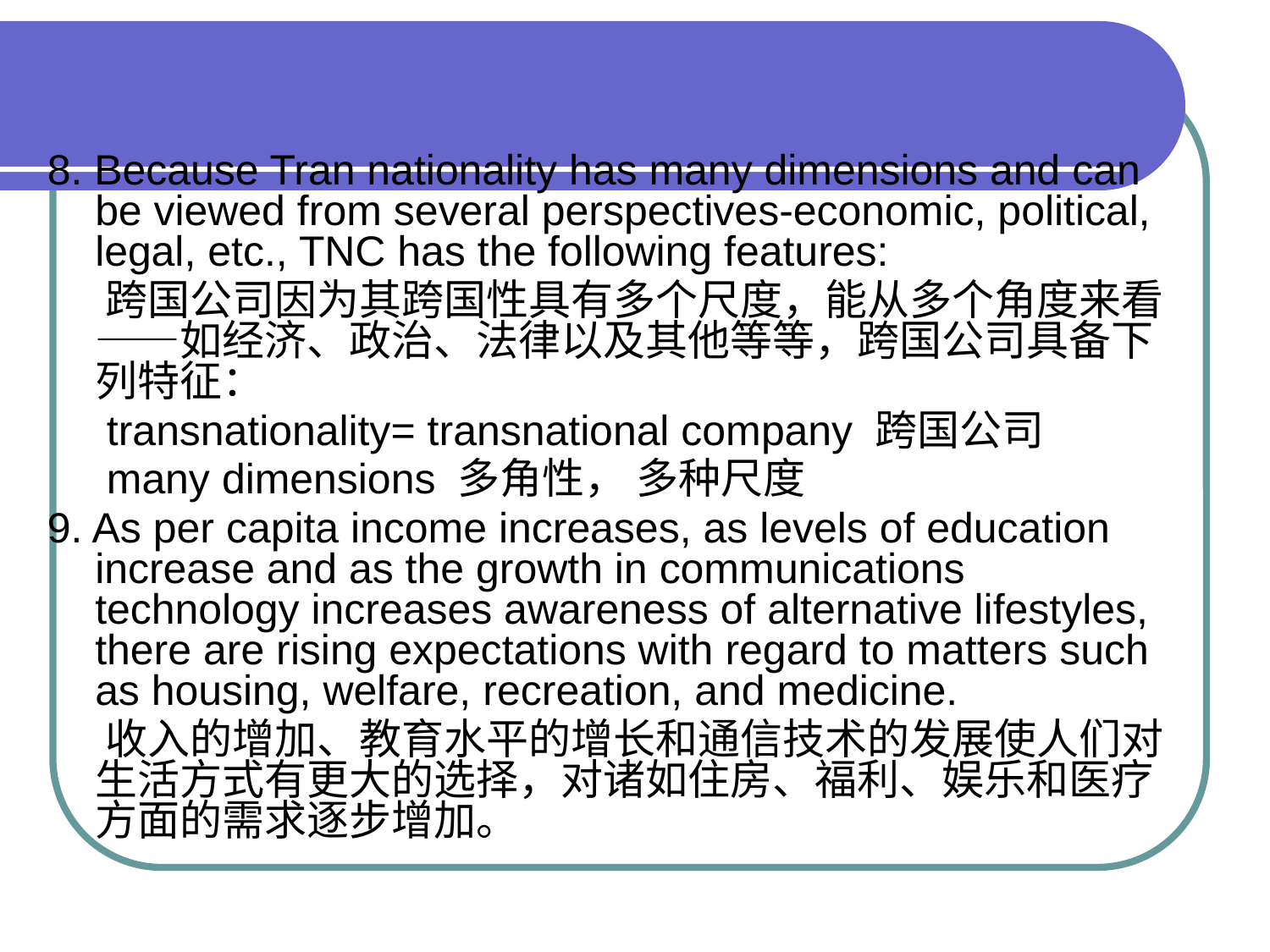

8. Because Tran nationality has many dimensions and can be viewed from several perspectives-economic, political, legal, etc., TNC has the following features:
     跨国公司因为其跨国性具有多个尺度，能从多个角度来看——如经济、政治、法律以及其他等等，跨国公司具备下列特征：
     transnationality= transnational company 跨国公司
     many dimensions 多角性， 多种尺度
9. As per capita income increases, as levels of education increase and as the growth in communications technology increases awareness of alternative lifestyles, there are rising expectations with regard to matters such as housing, welfare, recreation, and medicine.
     收入的增加、教育水平的增长和通信技术的发展使人们对生活方式有更大的选择，对诸如住房、福利、娱乐和医疗方面的需求逐步增加。